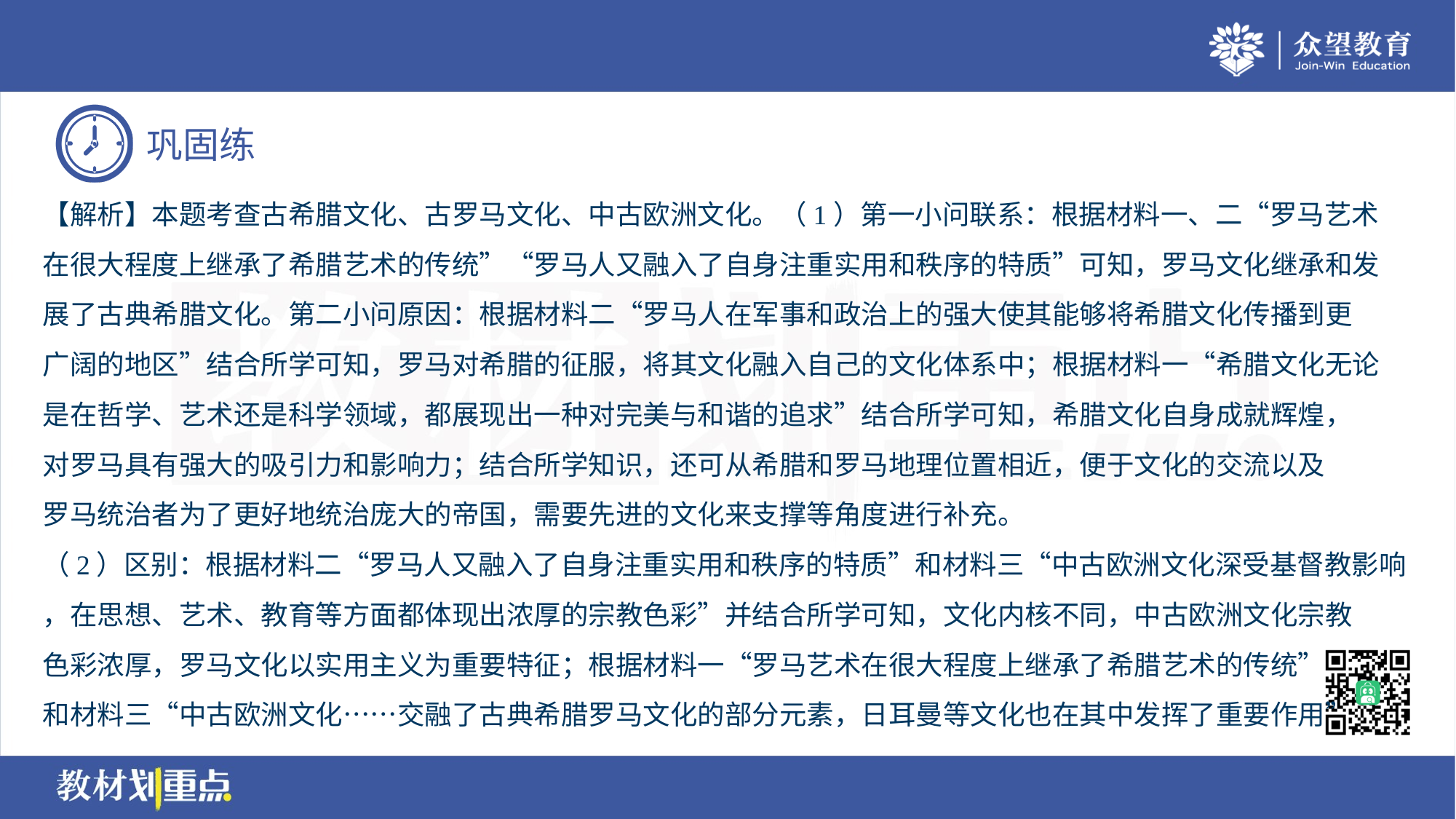

【解析】本题考查古希腊文化、古罗马文化、中古欧洲文化。（1）第一小问联系：根据材料一、二“罗马艺术
在很大程度上继承了希腊艺术的传统”“罗马人又融入了自身注重实用和秩序的特质”可知，罗马文化继承和发
展了古典希腊文化。第二小问原因：根据材料二“罗马人在军事和政治上的强大使其能够将希腊文化传播到更
广阔的地区”结合所学可知，罗马对希腊的征服，将其文化融入自己的文化体系中；根据材料一“希腊文化无论
是在哲学、艺术还是科学领域，都展现出一种对完美与和谐的追求”结合所学可知，希腊文化自身成就辉煌，
对罗马具有强大的吸引力和影响力；结合所学知识，还可从希腊和罗马地理位置相近，便于文化的交流以及
罗马统治者为了更好地统治庞大的帝国，需要先进的文化来支撑等角度进行补充。
（2）区别：根据材料二“罗马人又融入了自身注重实用和秩序的特质”和材料三“中古欧洲文化深受基督教影响
，在思想、艺术、教育等方面都体现出浓厚的宗教色彩”并结合所学可知，文化内核不同，中古欧洲文化宗教
色彩浓厚，罗马文化以实用主义为重要特征；根据材料一“罗马艺术在很大程度上继承了希腊艺术的传统”
和材料三“中古欧洲文化……交融了古典希腊罗马文化的部分元素，日耳曼等文化也在其中发挥了重要作用”